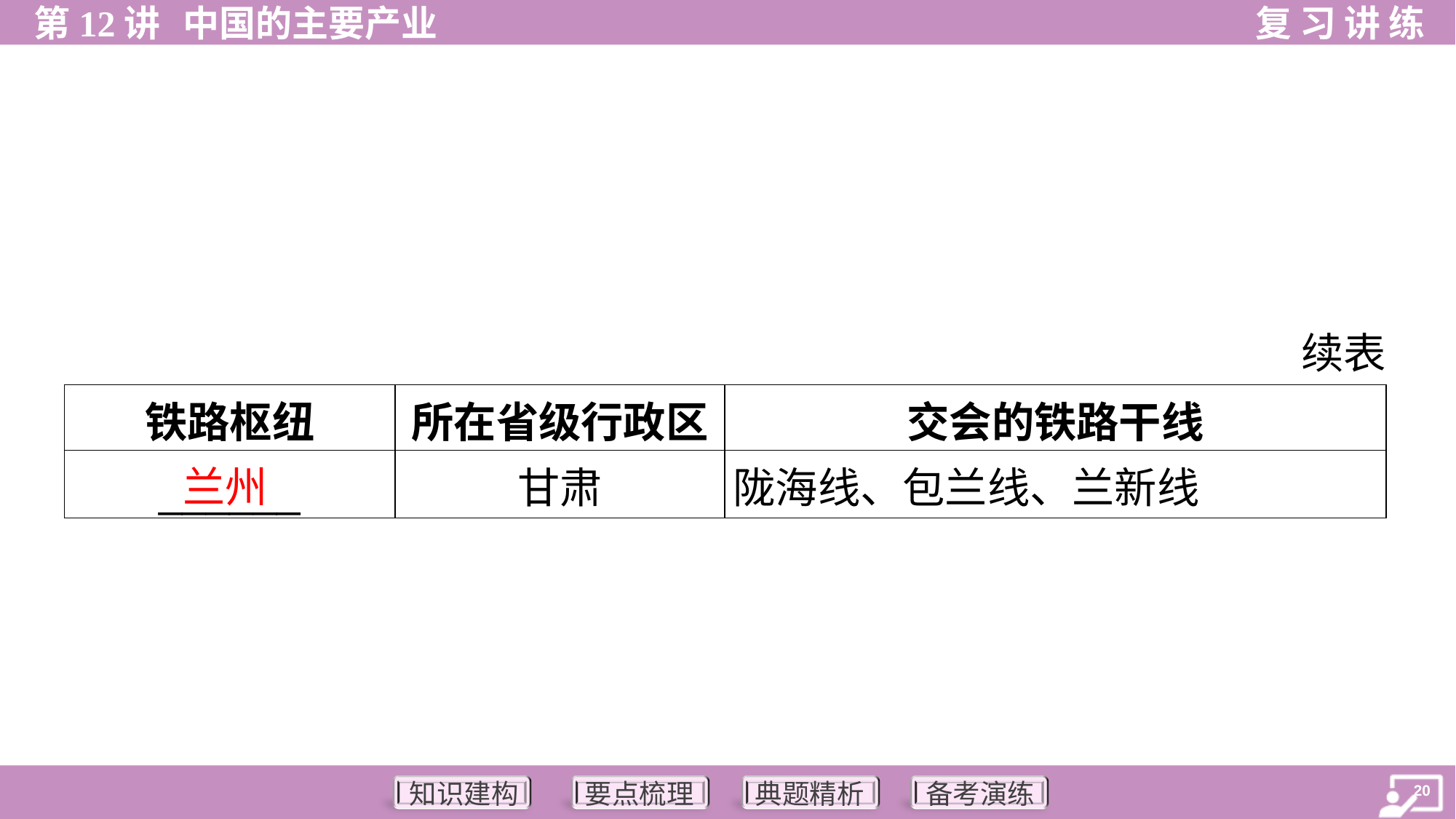

续表
| 铁路枢纽 | 所在省级行政区 | 交会的铁路干线 |
| --- | --- | --- |
| \_\_\_\_\_\_ | 甘肃 | 陇海线、包兰线、兰新线 |
兰州